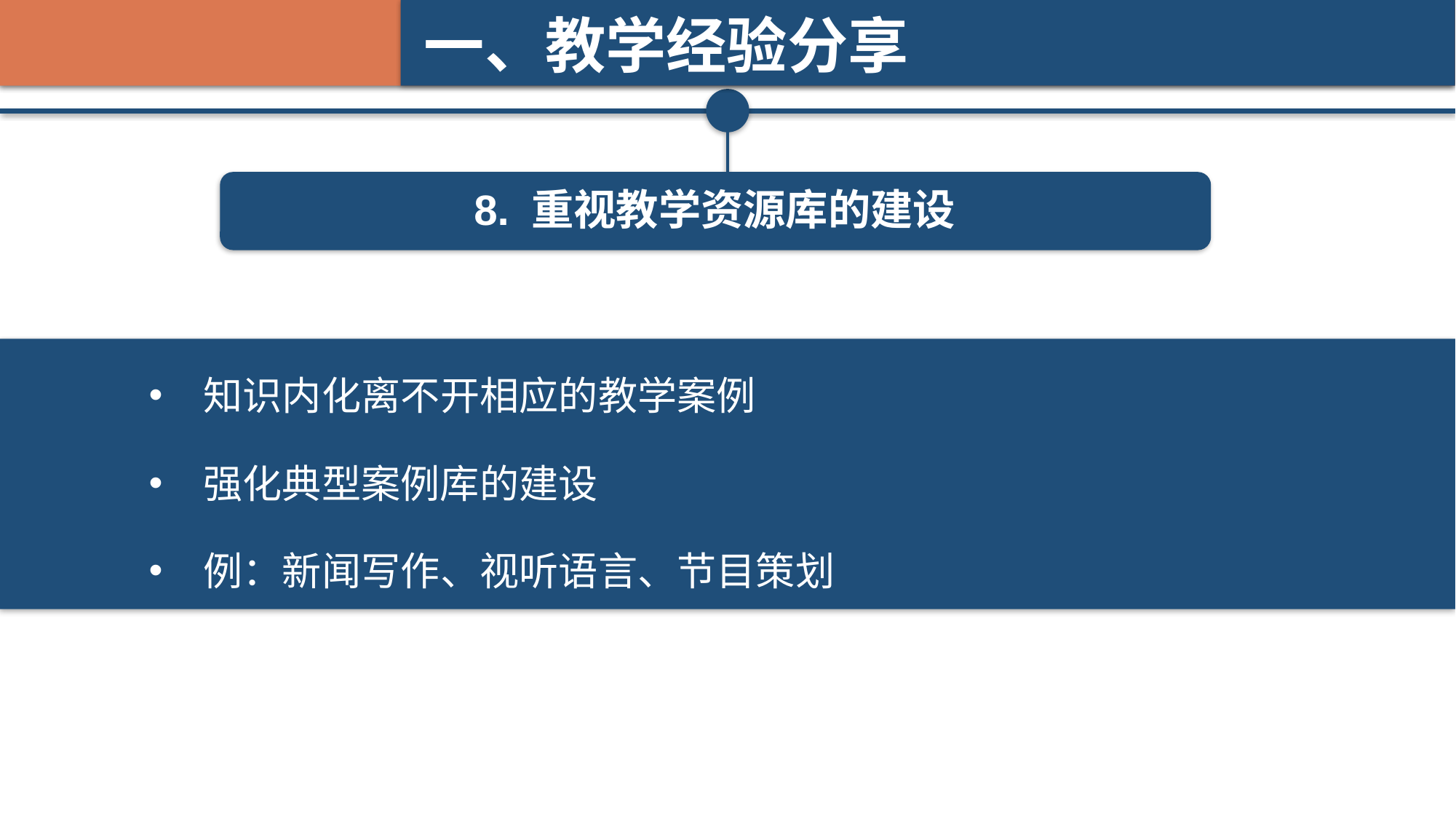

一、教学经验分享

8. 重视教学资源库的建设

知识内化离不开相应的教学案例
强化典型案例库的建设
例：新闻写作、视听语言、节目策划
新闻逻辑